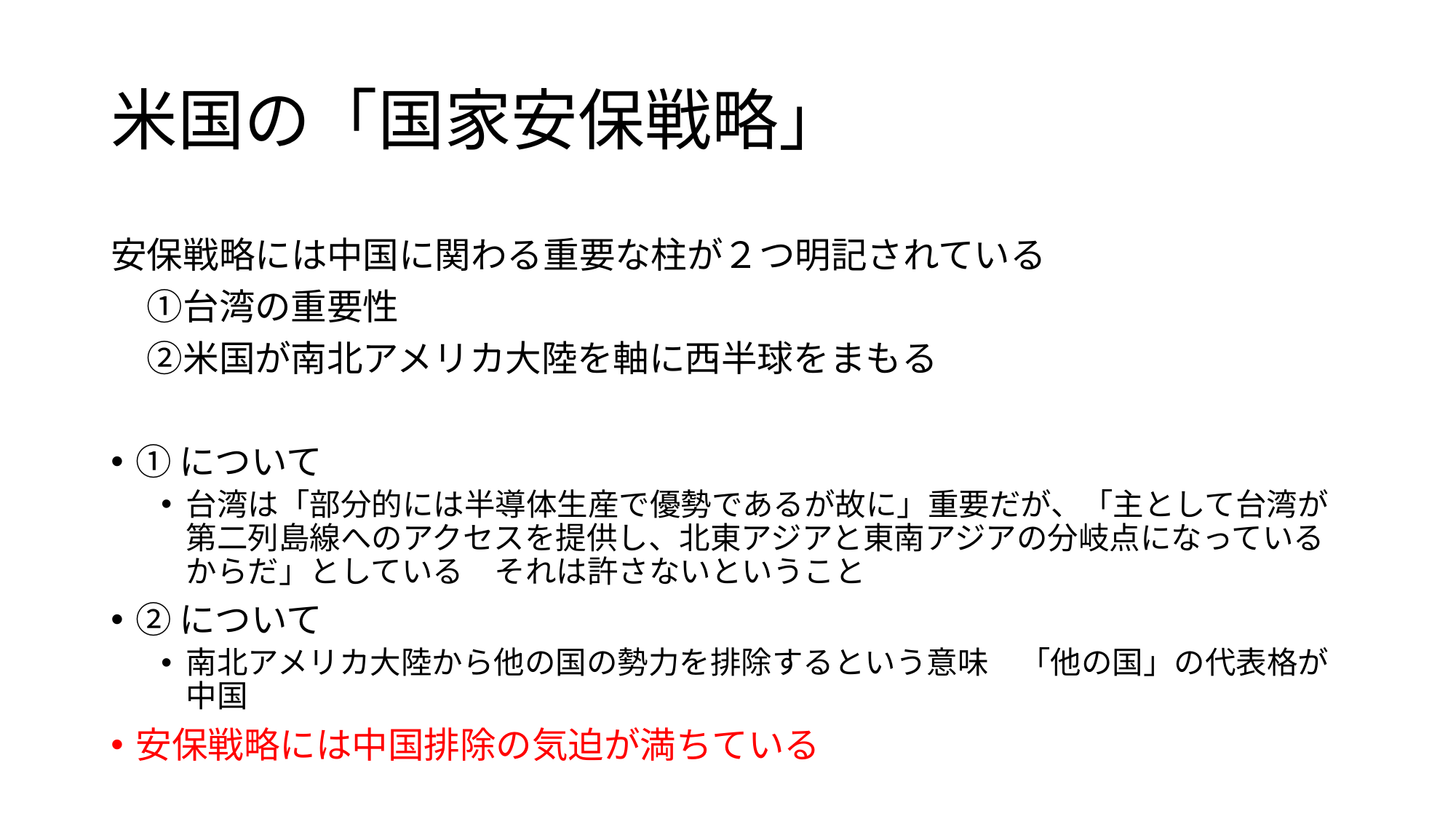

# 米国の「国家安保戦略」
安保戦略には中国に関わる重要な柱が２つ明記されている
　①台湾の重要性
　②米国が南北アメリカ大陸を軸に西半球をまもる

①について
台湾は「部分的には半導体生産で優勢であるが故に」重要だが、「主として台湾が第二列島線へのアクセスを提供し、北東アジアと東南アジアの分岐点になっているからだ」としている　それは許さないということ
②について
南北アメリカ大陸から他の国の勢力を排除するという意味　「他の国」の代表格が中国
安保戦略には中国排除の気迫が満ちている